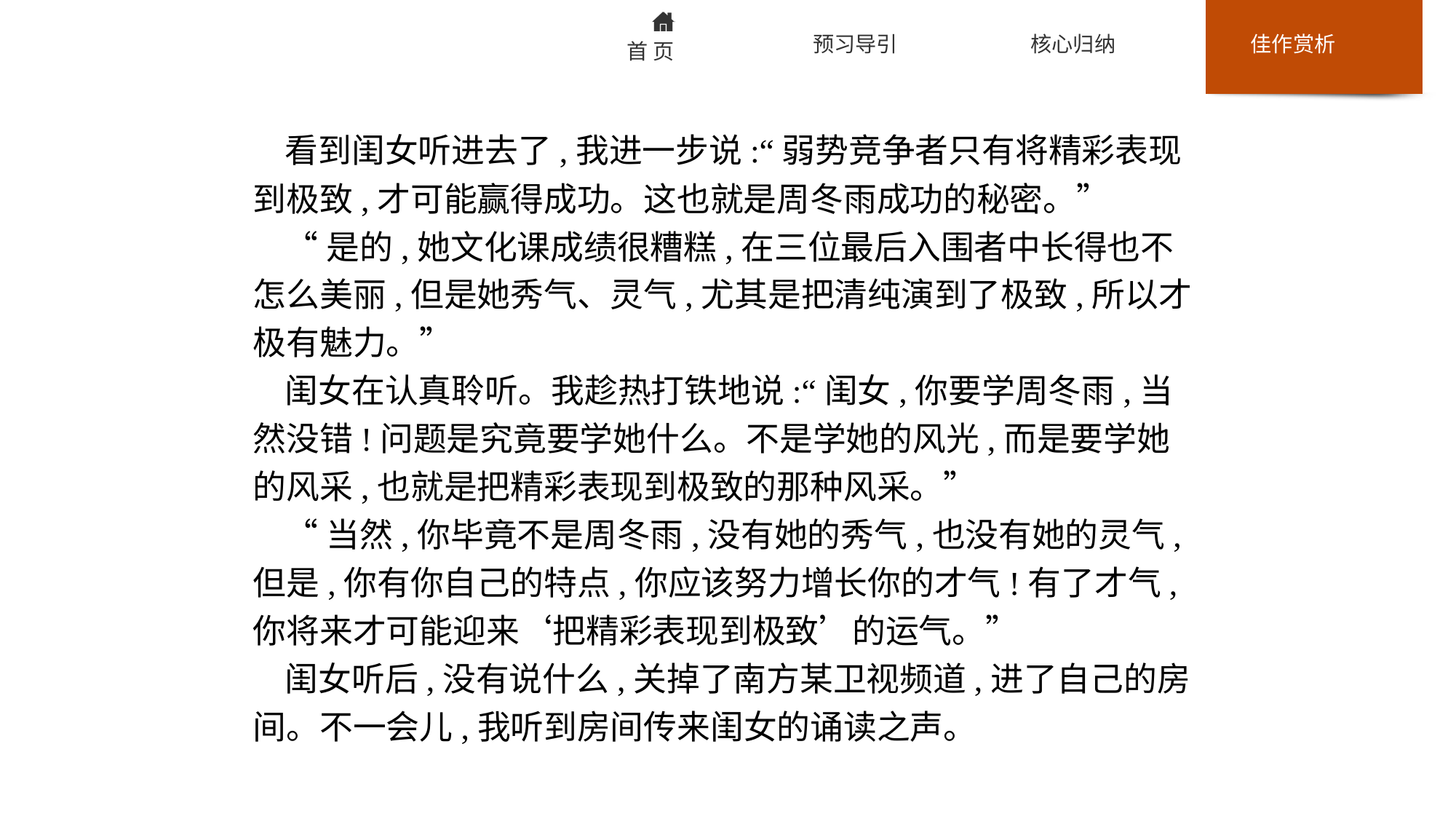

看到闺女听进去了,我进一步说:“弱势竞争者只有将精彩表现到极致,才可能赢得成功。这也就是周冬雨成功的秘密。”
“是的,她文化课成绩很糟糕,在三位最后入围者中长得也不怎么美丽,但是她秀气、灵气,尤其是把清纯演到了极致,所以才极有魅力。”
闺女在认真聆听。我趁热打铁地说:“闺女,你要学周冬雨,当然没错!问题是究竟要学她什么。不是学她的风光,而是要学她的风采,也就是把精彩表现到极致的那种风采。”
“当然,你毕竟不是周冬雨,没有她的秀气,也没有她的灵气,但是,你有你自己的特点,你应该努力增长你的才气!有了才气,你将来才可能迎来‘把精彩表现到极致’的运气。”
闺女听后,没有说什么,关掉了南方某卫视频道,进了自己的房间。不一会儿,我听到房间传来闺女的诵读之声。